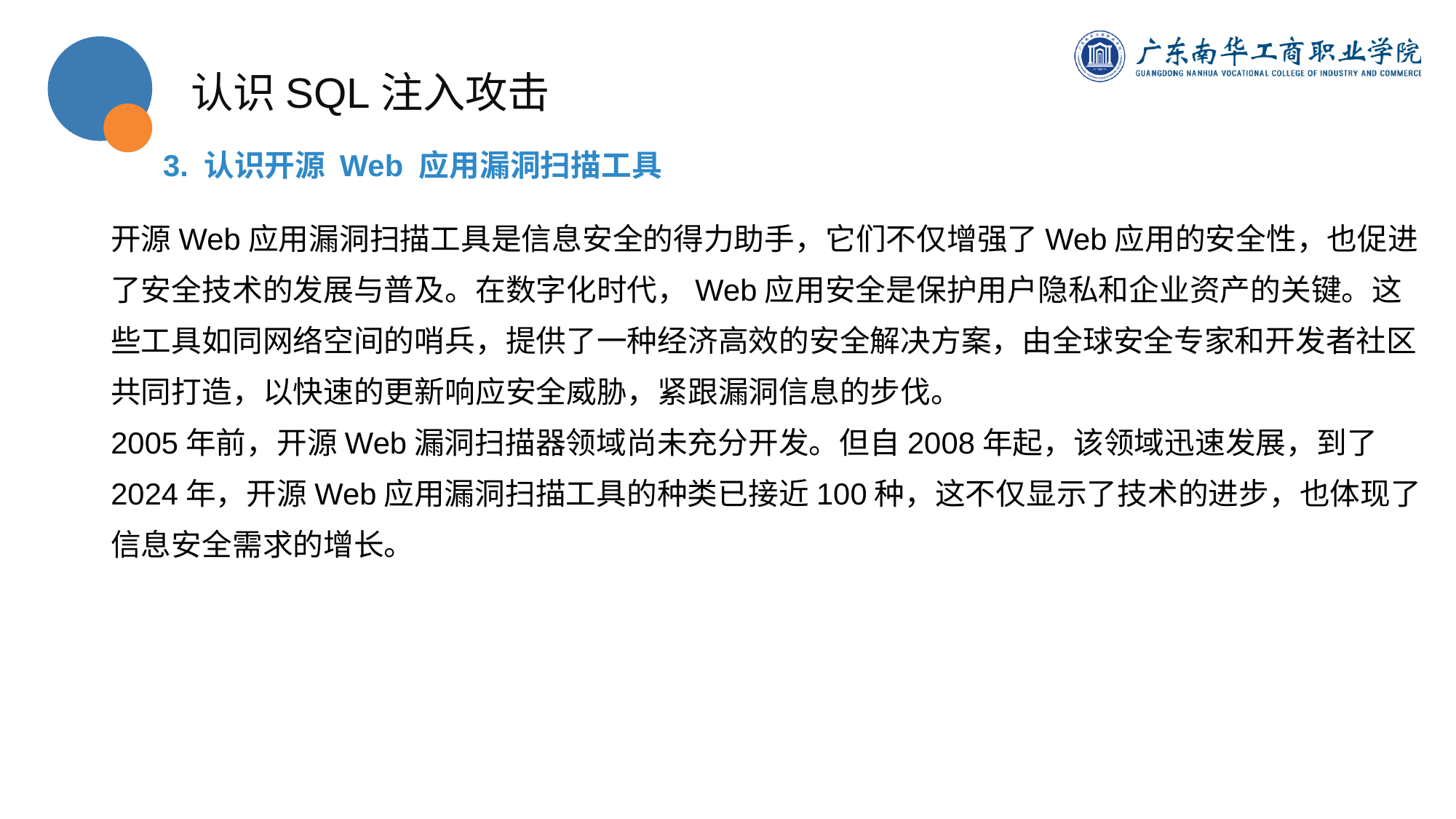

认识SQL注入攻击

3. 认识开源 Web 应用漏洞扫描工具
开源Web应用漏洞扫描工具是信息安全的得力助手，它们不仅增强了Web应用的安全性，也促进了安全技术的发展与普及。在数字化时代，Web应用安全是保护用户隐私和企业资产的关键。这些工具如同网络空间的哨兵，提供了一种经济高效的安全解决方案，由全球安全专家和开发者社区共同打造，以快速的更新响应安全威胁，紧跟漏洞信息的步伐。
2005年前，开源Web漏洞扫描器领域尚未充分开发。但自2008年起，该领域迅速发展，到了2024年，开源Web应用漏洞扫描工具的种类已接近100种，这不仅显示了技术的进步，也体现了信息安全需求的增长。